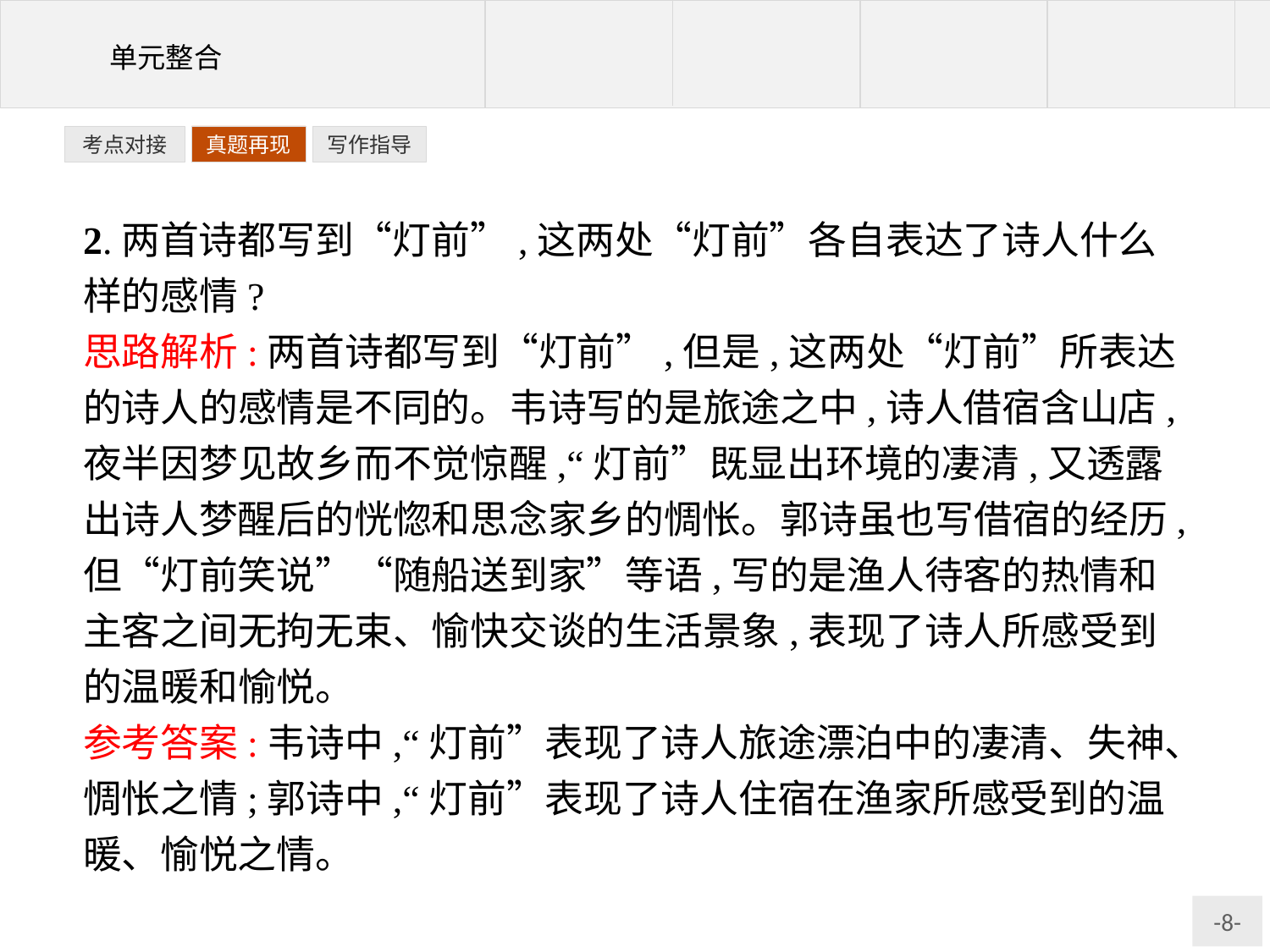

写作指导
考点对接
真题再现
2.两首诗都写到“灯前”,这两处“灯前”各自表达了诗人什么样的感情?
思路解析:两首诗都写到“灯前”,但是,这两处“灯前”所表达的诗人的感情是不同的。韦诗写的是旅途之中,诗人借宿含山店,夜半因梦见故乡而不觉惊醒,“灯前”既显出环境的凄清,又透露出诗人梦醒后的恍惚和思念家乡的惆怅。郭诗虽也写借宿的经历,但“灯前笑说”“随船送到家”等语,写的是渔人待客的热情和主客之间无拘无束、愉快交谈的生活景象,表现了诗人所感受到的温暖和愉悦。
参考答案:韦诗中,“灯前”表现了诗人旅途漂泊中的凄清、失神、惆怅之情;郭诗中,“灯前”表现了诗人住宿在渔家所感受到的温暖、愉悦之情。